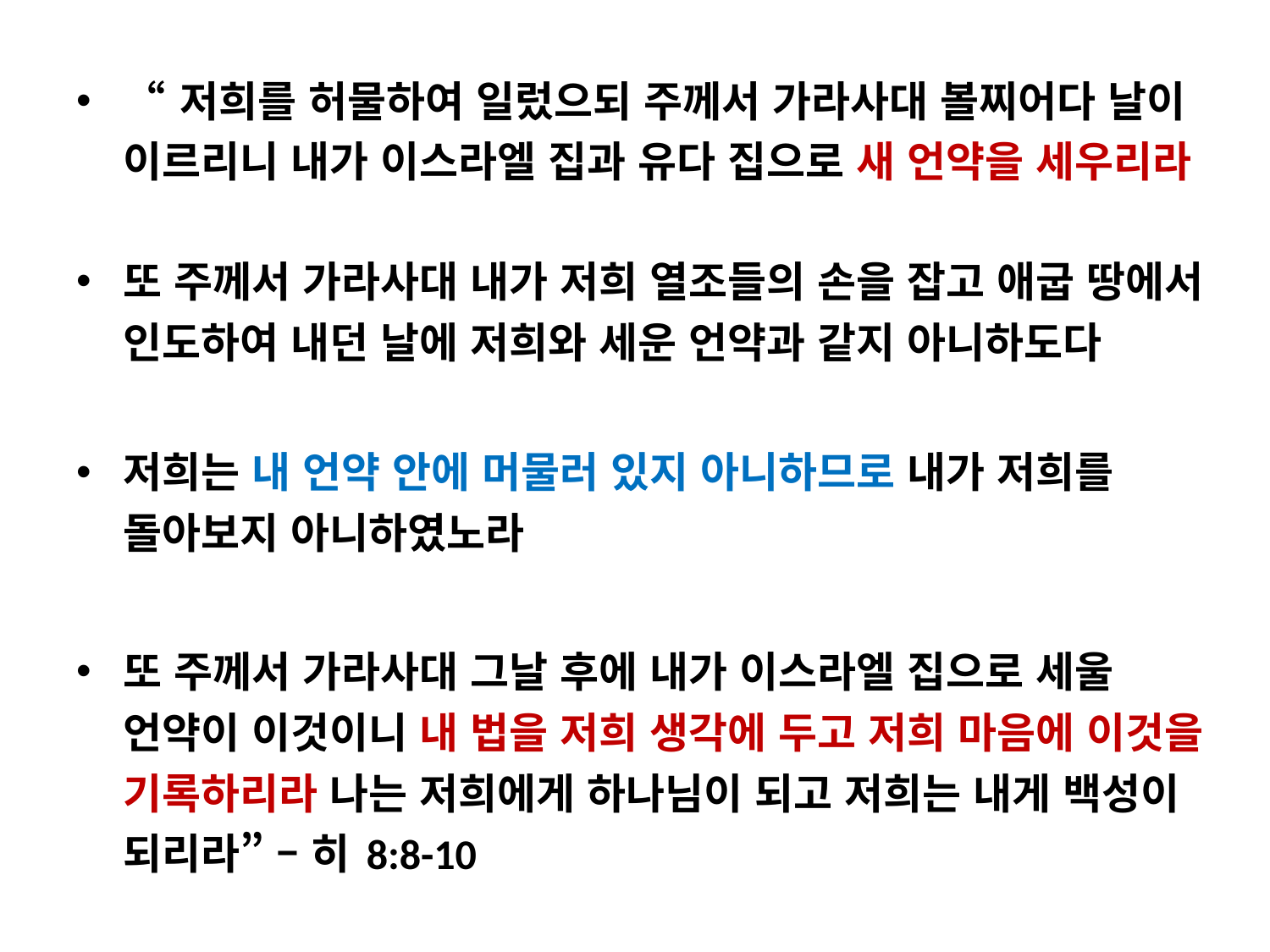

“ 저희를 허물하여 일렀으되 주께서 가라사대 볼찌어다 날이 이르리니 내가 이스라엘 집과 유다 집으로 새 언약을 세우리라
또 주께서 가라사대 내가 저희 열조들의 손을 잡고 애굽 땅에서 인도하여 내던 날에 저희와 세운 언약과 같지 아니하도다
저희는 내 언약 안에 머물러 있지 아니하므로 내가 저희를 돌아보지 아니하였노라

또 주께서 가라사대 그날 후에 내가 이스라엘 집으로 세울 언약이 이것이니 내 법을 저희 생각에 두고 저희 마음에 이것을 기록하리라 나는 저희에게 하나님이 되고 저희는 내게 백성이 되리라” – 히 8:8-10